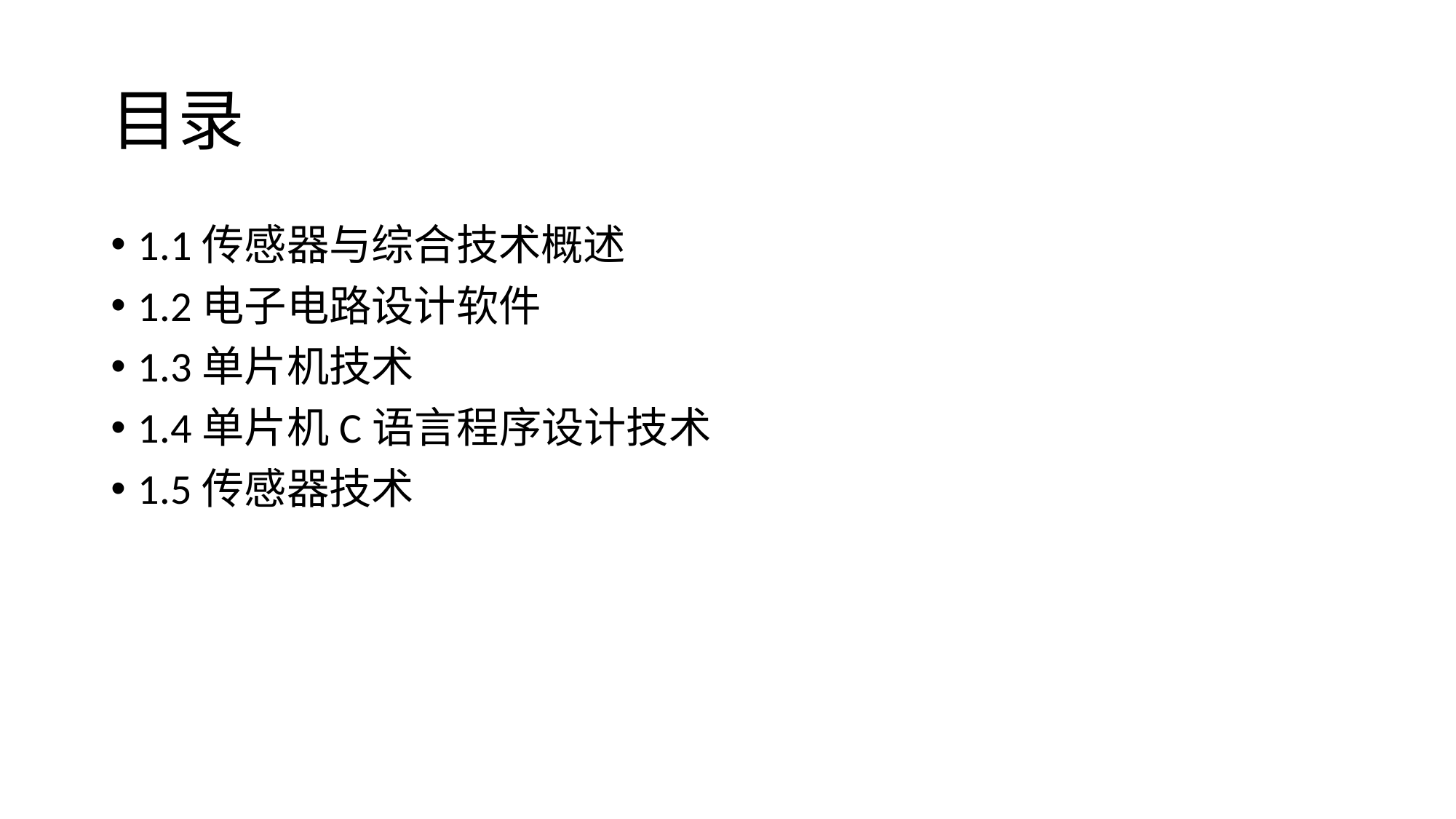

# 目录
1.1传感器与综合技术概述
1.2电子电路设计软件
1.3单片机技术
1.4单片机C语言程序设计技术
1.5传感器技术